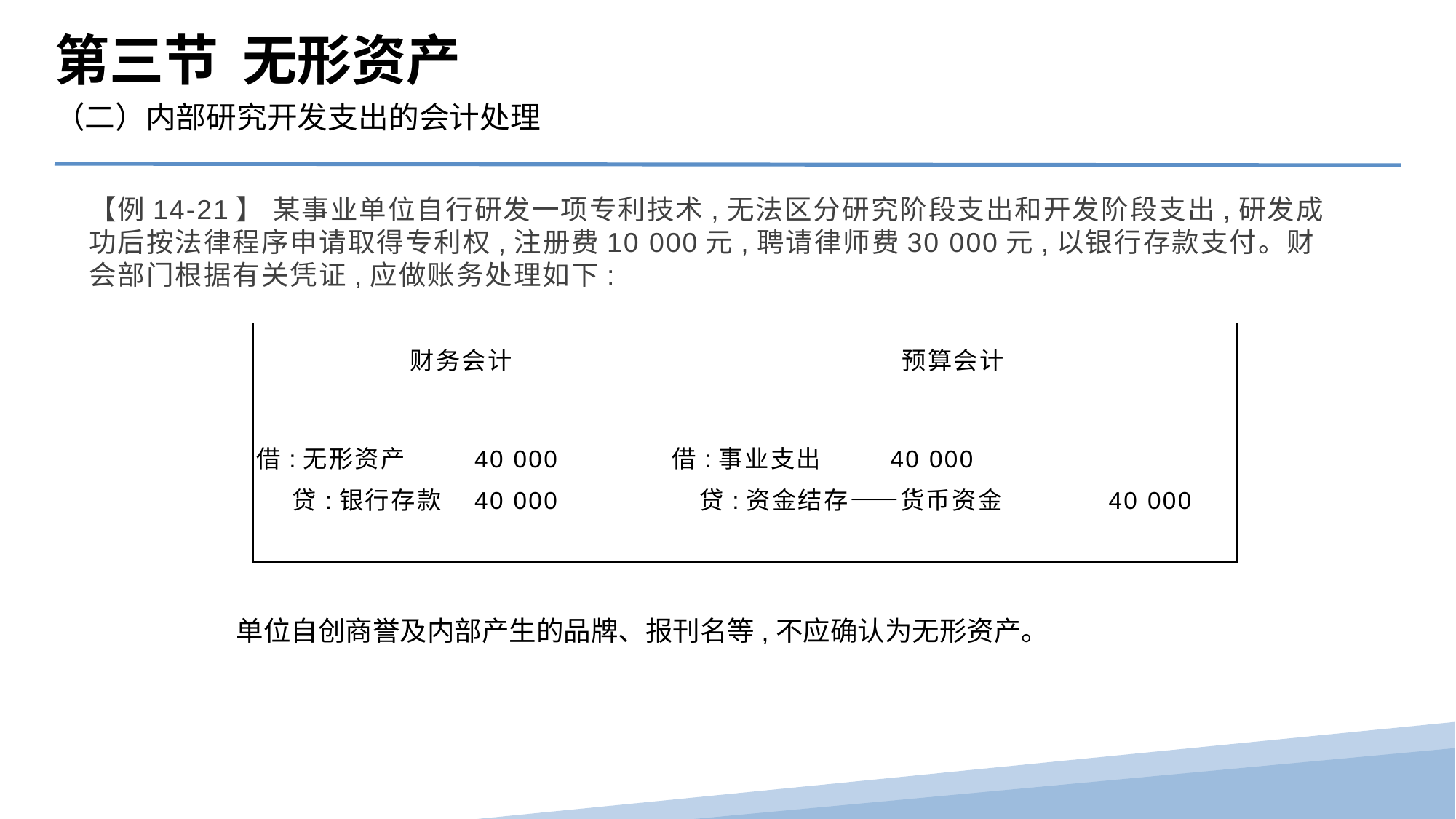

第三节  无形资产
（二）内部研究开发支出的会计处理
【例14-21】 某事业单位自行研发一项专利技术,无法区分研究阶段支出和开发阶段支出,研发成功后按法律程序申请取得专利权,注册费10 000元,聘请律师费30 000元,以银行存款支付。财会部门根据有关凭证,应做账务处理如下:

| 财务会计 | 预算会计 |
| --- | --- |
| 借:无形资产 40 000 贷:银行存款 40 000 | 借:事业支出 40 000 贷:资金结存——货币资金 40 000 |
单位自创商誉及内部产生的品牌、报刊名等,不应确认为无形资产。